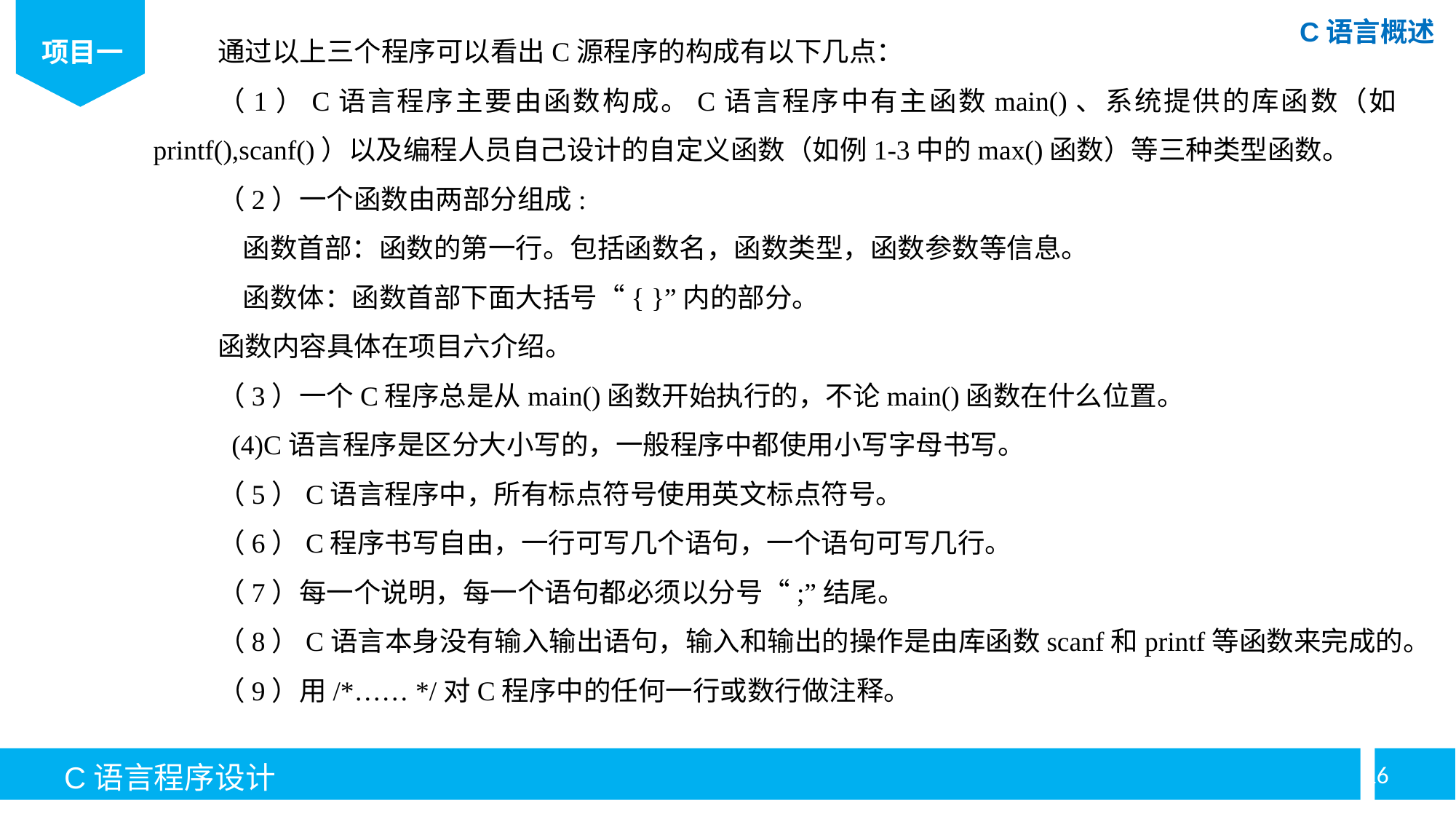

通过以上三个程序可以看出C源程序的构成有以下几点：
（1）C语言程序主要由函数构成。C语言程序中有主函数main()、系统提供的库函数（如printf(),scanf()）以及编程人员自己设计的自定义函数（如例1-3中的max()函数）等三种类型函数。
（2）一个函数由两部分组成:
   函数首部：函数的第一行。包括函数名，函数类型，函数参数等信息。
   函数体：函数首部下面大括号“{ }”内的部分。
函数内容具体在项目六介绍。
（3）一个C程序总是从main()函数开始执行的，不论main()函数在什么位置。
  (4)C语言程序是区分大小写的，一般程序中都使用小写字母书写。
（5）C语言程序中，所有标点符号使用英文标点符号。
（6）C程序书写自由，一行可写几个语句，一个语句可写几行。
（7）每一个说明，每一个语句都必须以分号“;”结尾。
（8）C语言本身没有输入输出语句，输入和输出的操作是由库函数scanf和printf等函数来完成的。
（9）用/*…… */对C程序中的任何一行或数行做注释。